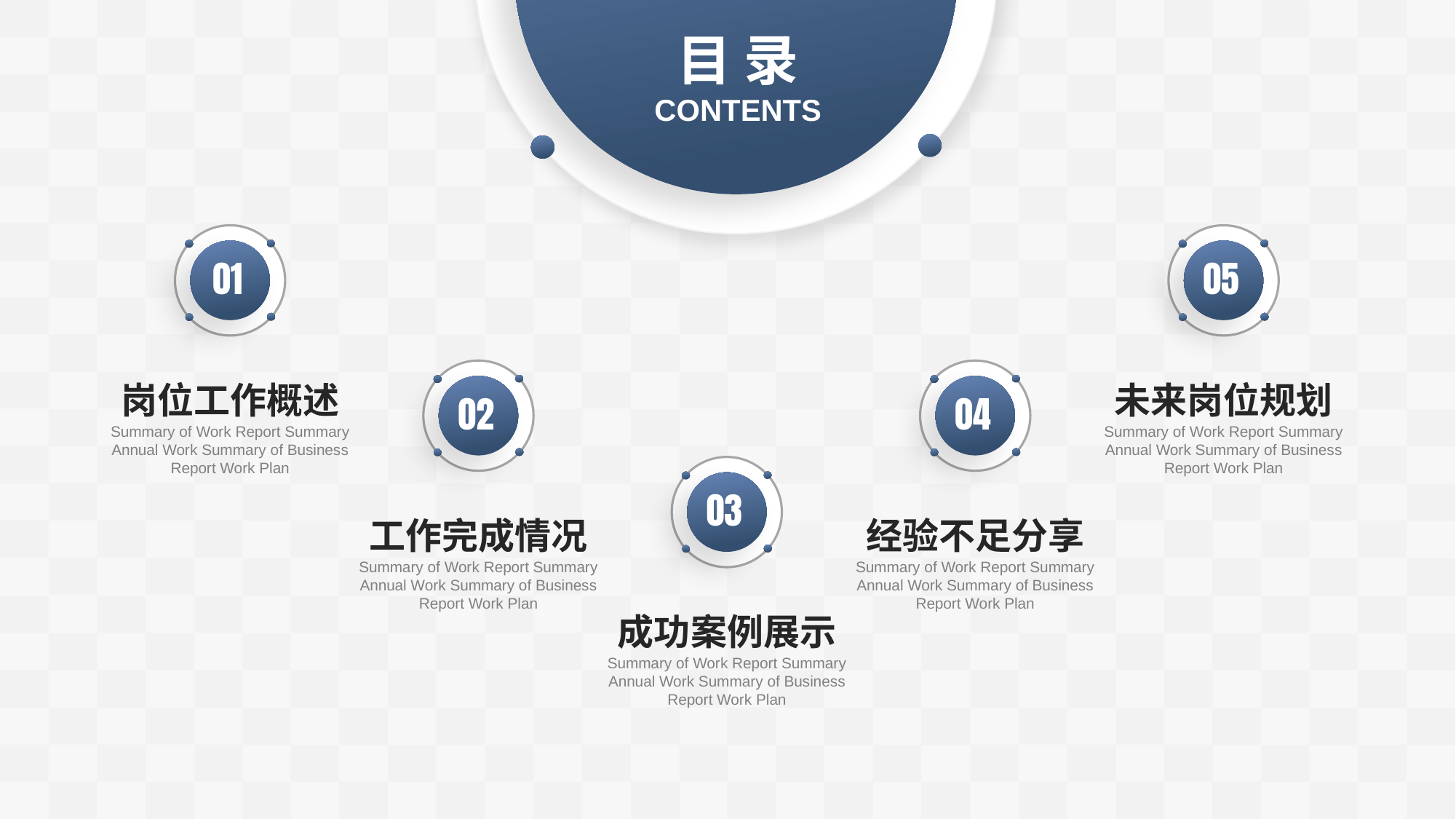

目 录
CONTENTS

01
岗位工作概述
Summary of Work Report Summary Annual Work Summary of Business Report Work Plan

05
未来岗位规划
Summary of Work Report Summary Annual Work Summary of Business Report Work Plan

02
工作完成情况
Summary of Work Report Summary Annual Work Summary of Business Report Work Plan

04
经验不足分享
Summary of Work Report Summary Annual Work Summary of Business Report Work Plan

03
成功案例展示
Summary of Work Report Summary Annual Work Summary of Business Report Work Plan